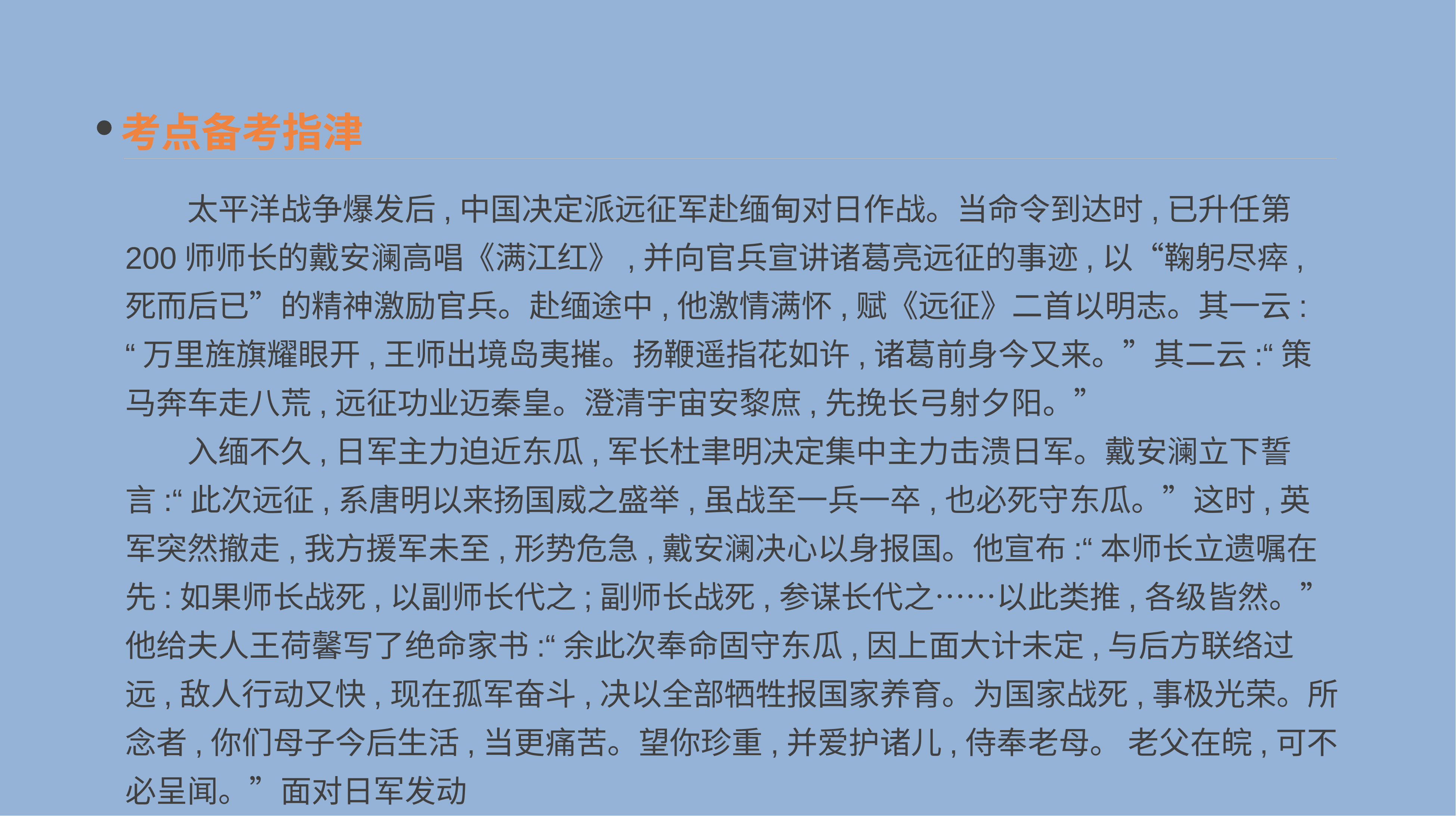

考点备考指津

　　太平洋战争爆发后,中国决定派远征军赴缅甸对日作战。当命令到达时,已升任第 200师师长的戴安澜高唱《满江红》,并向官兵宣讲诸葛亮远征的事迹,以“鞠躬尽瘁,死而后已”的精神激励官兵。赴缅途中,他激情满怀,赋《远征》二首以明志。其一云: “万里旌旗耀眼开,王师出境岛夷摧。扬鞭遥指花如许,诸葛前身今又来。”其二云:“策马奔车走八荒,远征功业迈秦皇。澄清宇宙安黎庶,先挽长弓射夕阳。”
　　入缅不久,日军主力迫近东瓜,军长杜聿明决定集中主力击溃日军。戴安澜立下誓言:“此次远征,系唐明以来扬国威之盛举,虽战至一兵一卒,也必死守东瓜。”这时,英军突然撤走,我方援军未至,形势危急,戴安澜决心以身报国。他宣布:“本师长立遗嘱在先:如果师长战死,以副师长代之;副师长战死,参谋长代之……以此类推,各级皆然。”他给夫人王荷馨写了绝命家书:“余此次奉命固守东瓜,因上面大计未定,与后方联络过远,敌人行动又快,现在孤军奋斗,决以全部牺牲报国家养育。为国家战死,事极光荣。所念者,你们母子今后生活,当更痛苦。望你珍重,并爱护诸儿,侍奉老母。 老父在皖,可不必呈闻。”面对日军发动